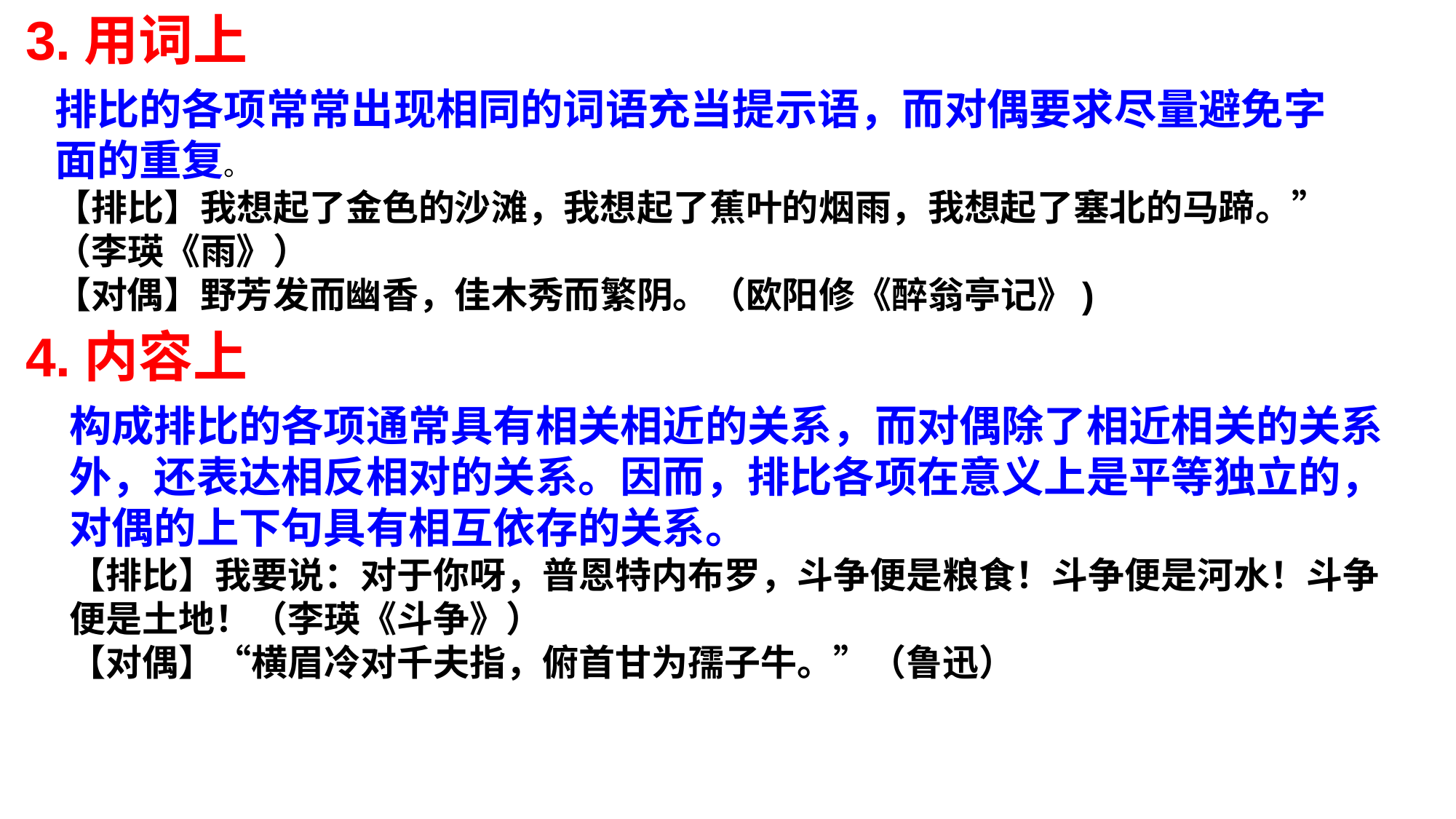

3.用词上
排比的各项常常出现相同的词语充当提示语，而对偶要求尽量避免字面的重复。
【排比】我想起了金色的沙滩，我想起了蕉叶的烟雨，我想起了塞北的马蹄。”（李瑛《雨》）
【对偶】野芳发而幽香，佳木秀而繁阴。（欧阳修《醉翁亭记》)

4.内容上
构成排比的各项通常具有相关相近的关系，而对偶除了相近相关的关系外，还表达相反相对的关系。因而，排比各项在意义上是平等独立的，对偶的上下句具有相互依存的关系。
【排比】我要说：对于你呀，普恩特内布罗，斗争便是粮食！斗争便是河水！斗争便是土地！（李瑛《斗争》）
【对偶】“横眉冷对千夫指，俯首甘为孺子牛。”（鲁迅）